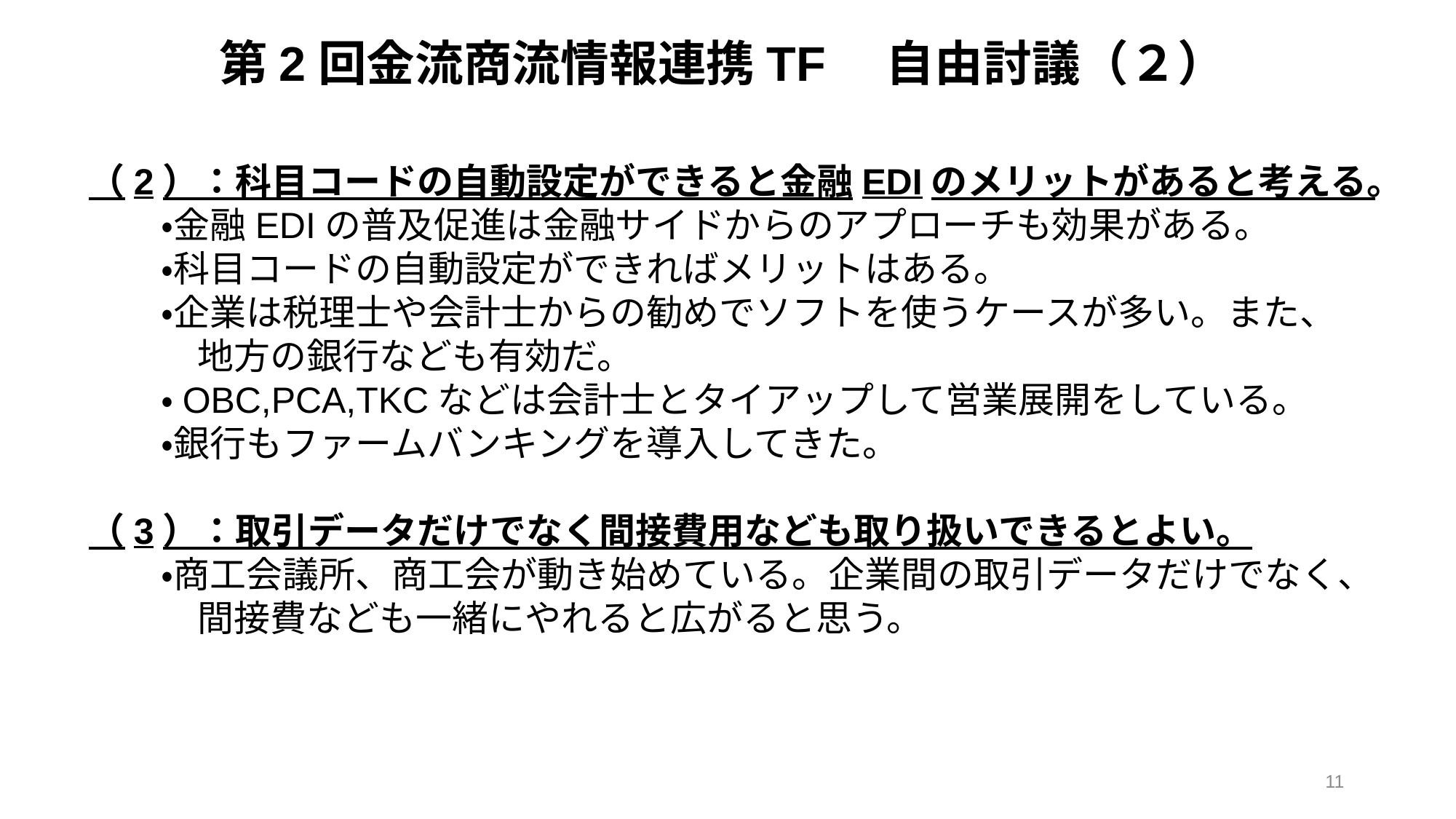

第2回金流商流情報連携TF　自由討議（２）
（2）：科目コードの自動設定ができると金融EDIのメリットがあると考える。
　　・金融EDIの普及促進は金融サイドからのアプローチも効果がある。
　　・科目コードの自動設定ができればメリットはある。
　　・企業は税理士や会計士からの勧めでソフトを使うケースが多い。また、	地方の銀行なども有効だ。
　　・OBC,PCA,TKCなどは会計士とタイアップして営業展開をしている。
　　・銀行もファームバンキングを導入してきた。

（3）：取引データだけでなく間接費用なども取り扱いできるとよい。
　　・商工会議所、商工会が動き始めている。企業間の取引データだけでなく、	間接費なども一緒にやれると広がると思う。

11